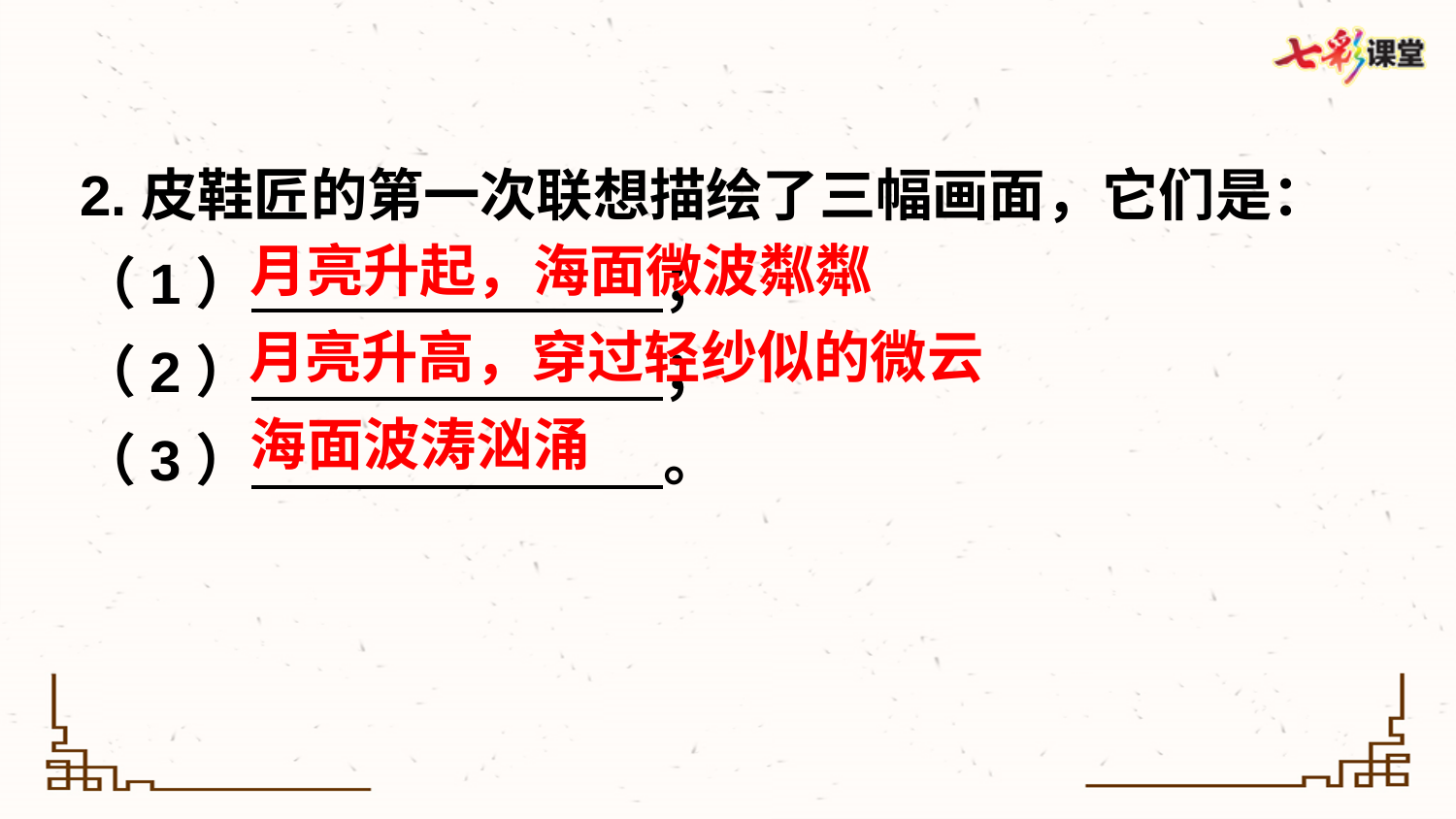

2.皮鞋匠的第一次联想描绘了三幅画面，它们是：
（1）                                ；
（2）                                ；
（3）                                。
月亮升起，海面微波粼粼
月亮升高，穿过轻纱似的微云
海面波涛汹涌